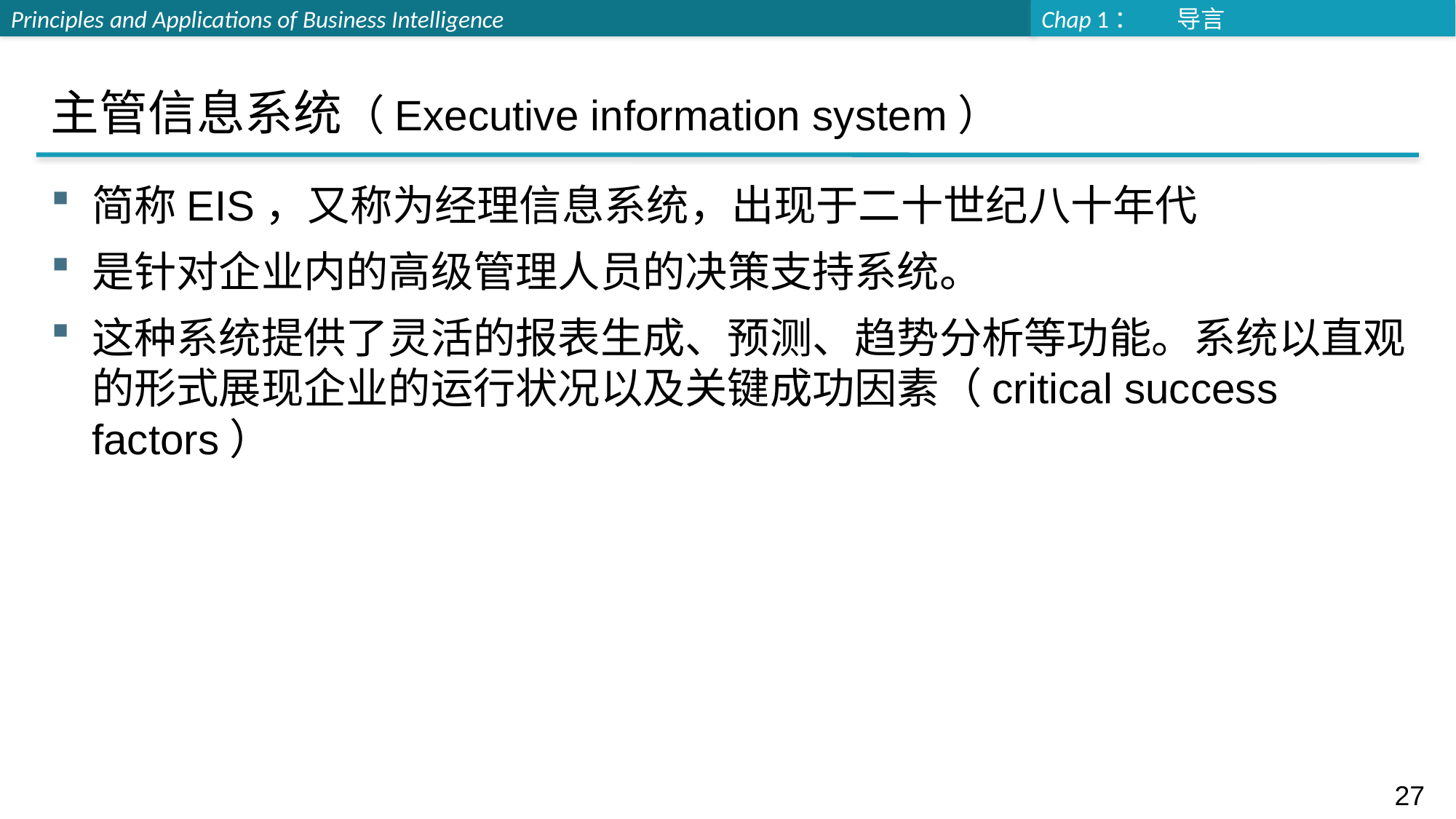

# 主管信息系统（Executive information system）
简称EIS，又称为经理信息系统，出现于二十世纪八十年代
是针对企业内的高级管理人员的决策支持系统。
这种系统提供了灵活的报表生成、预测、趋势分析等功能。系统以直观的形式展现企业的运行状况以及关键成功因素（critical success factors）